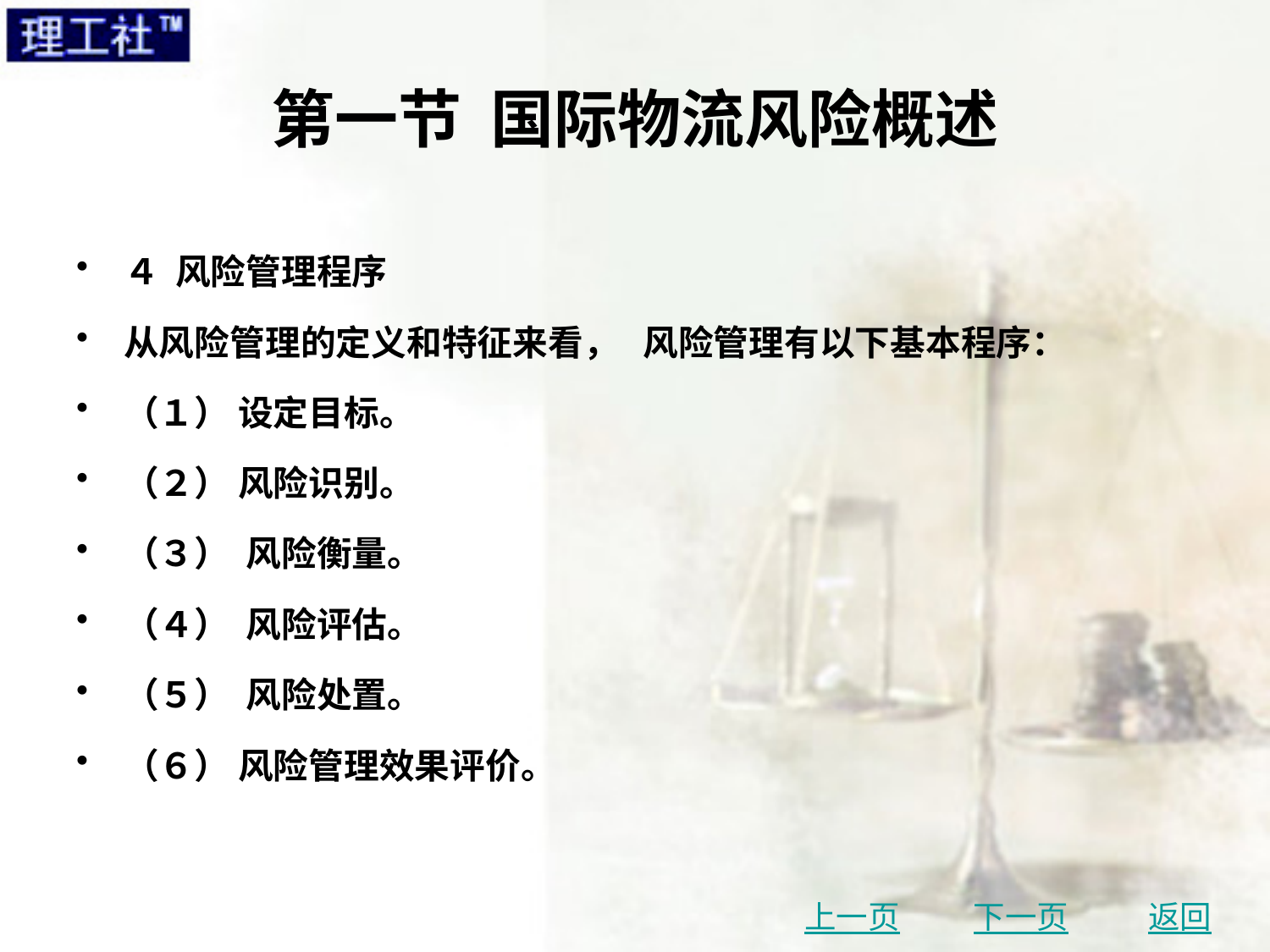

# 第一节  国际物流风险概述
４  风险管理程序
从风险管理的定义和特征来看，   风险管理有以下基本程序：
（１） 设定目标。
（２） 风险识别。
（３）  风险衡量。
（４）  风险评估。
（５）  风险处置。
（６） 风险管理效果评价。
上一页
下一页
返回